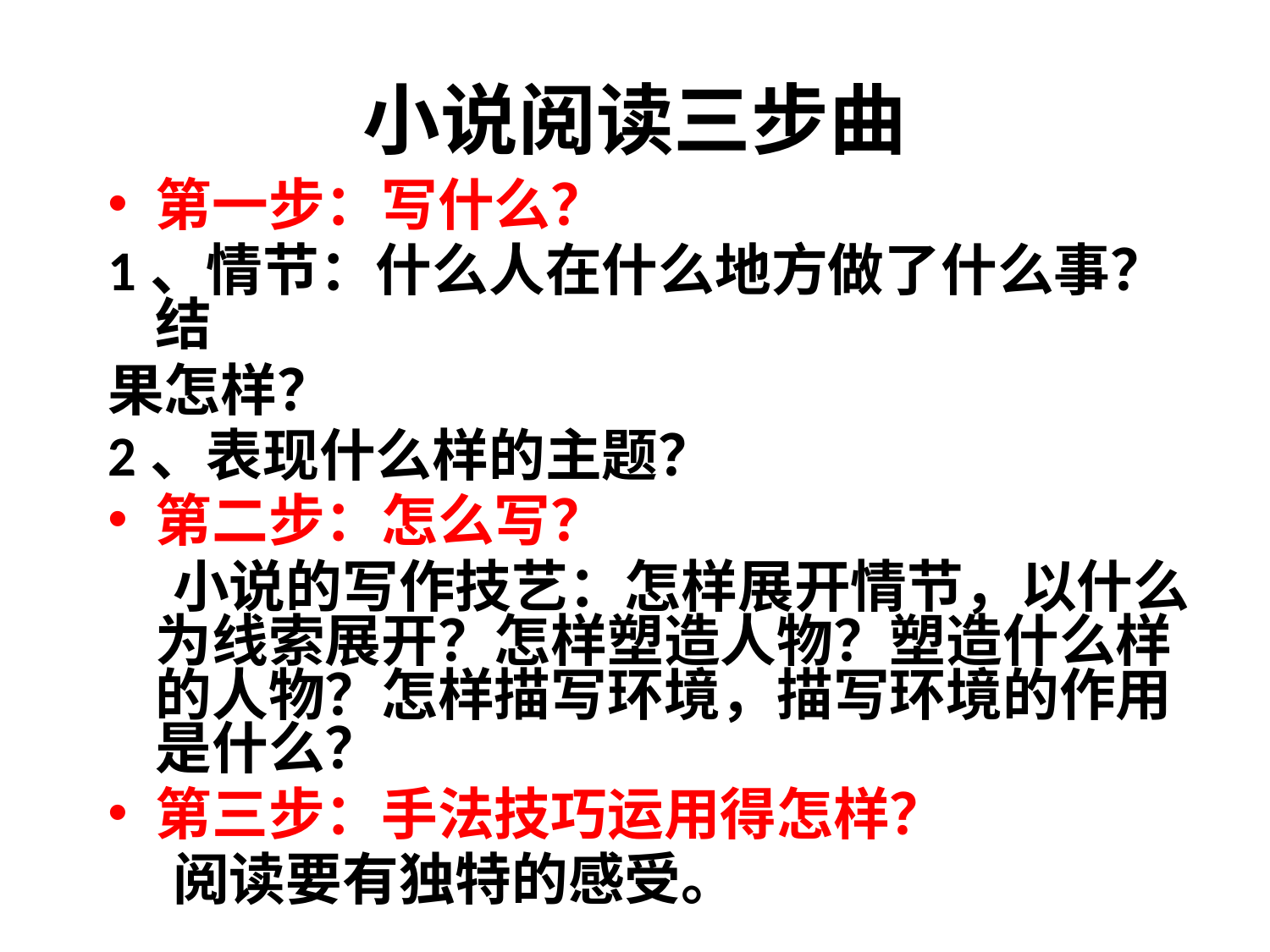

# 小说阅读三步曲
第一步：写什么？
1、情节：什么人在什么地方做了什么事？结
果怎样？
2、表现什么样的主题？
第二步：怎么写？
    小说的写作技艺：怎样展开情节，以什么为线索展开？怎样塑造人物？塑造什么样的人物？怎样描写环境，描写环境的作用是什么？
第三步：手法技巧运用得怎样？
    阅读要有独特的感受。